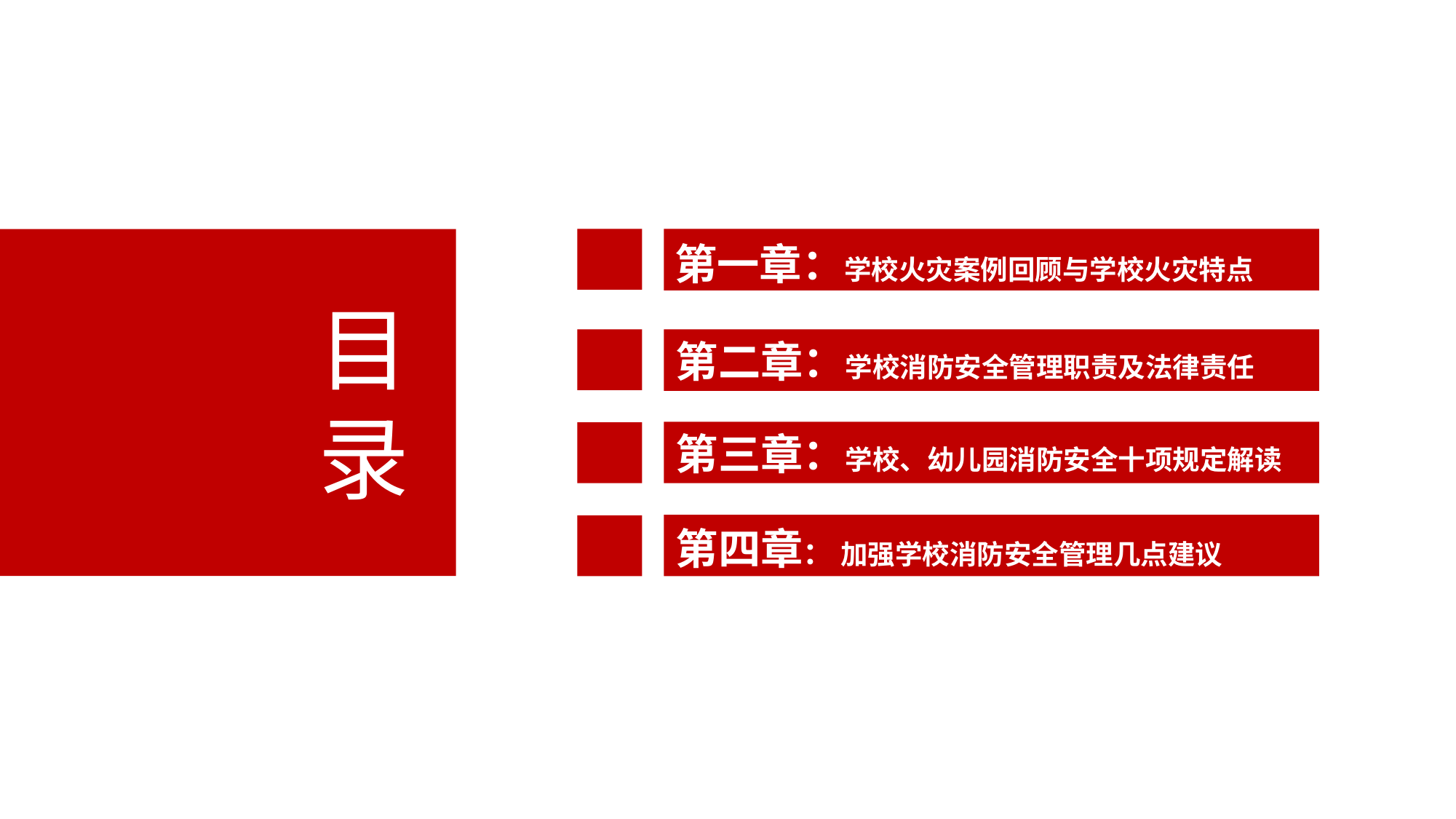

第一章：学校火灾案例回顾与学校火灾特点

目录

第二章：学校消防安全管理职责及法律责任

第三章：学校、幼儿园消防安全十项规定解读

第四章： 加强学校消防安全管理几点建议